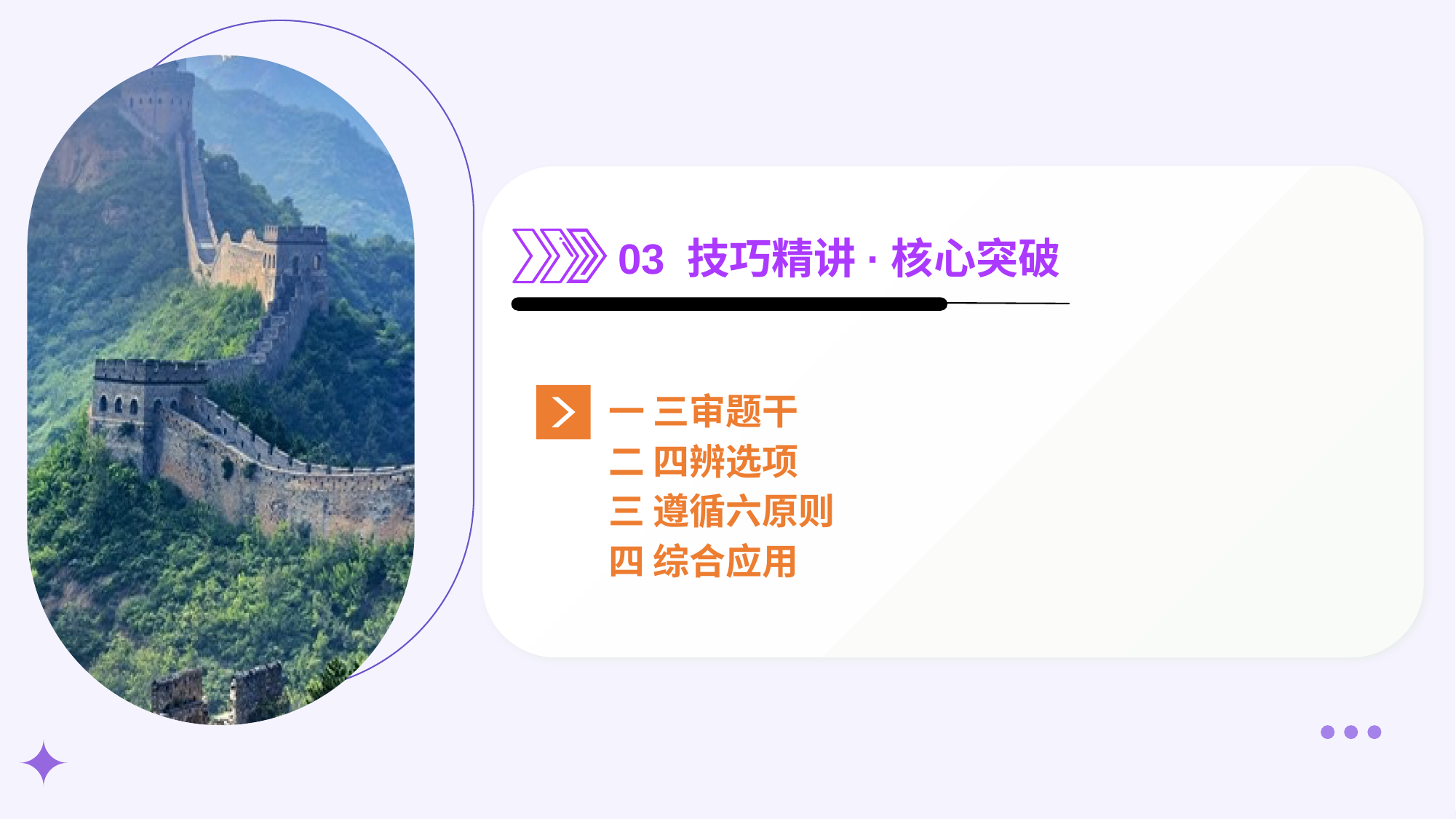

03 技巧精讲·核心突破

一 三审题干
二 四辨选项
三 遵循六原则
四 综合应用